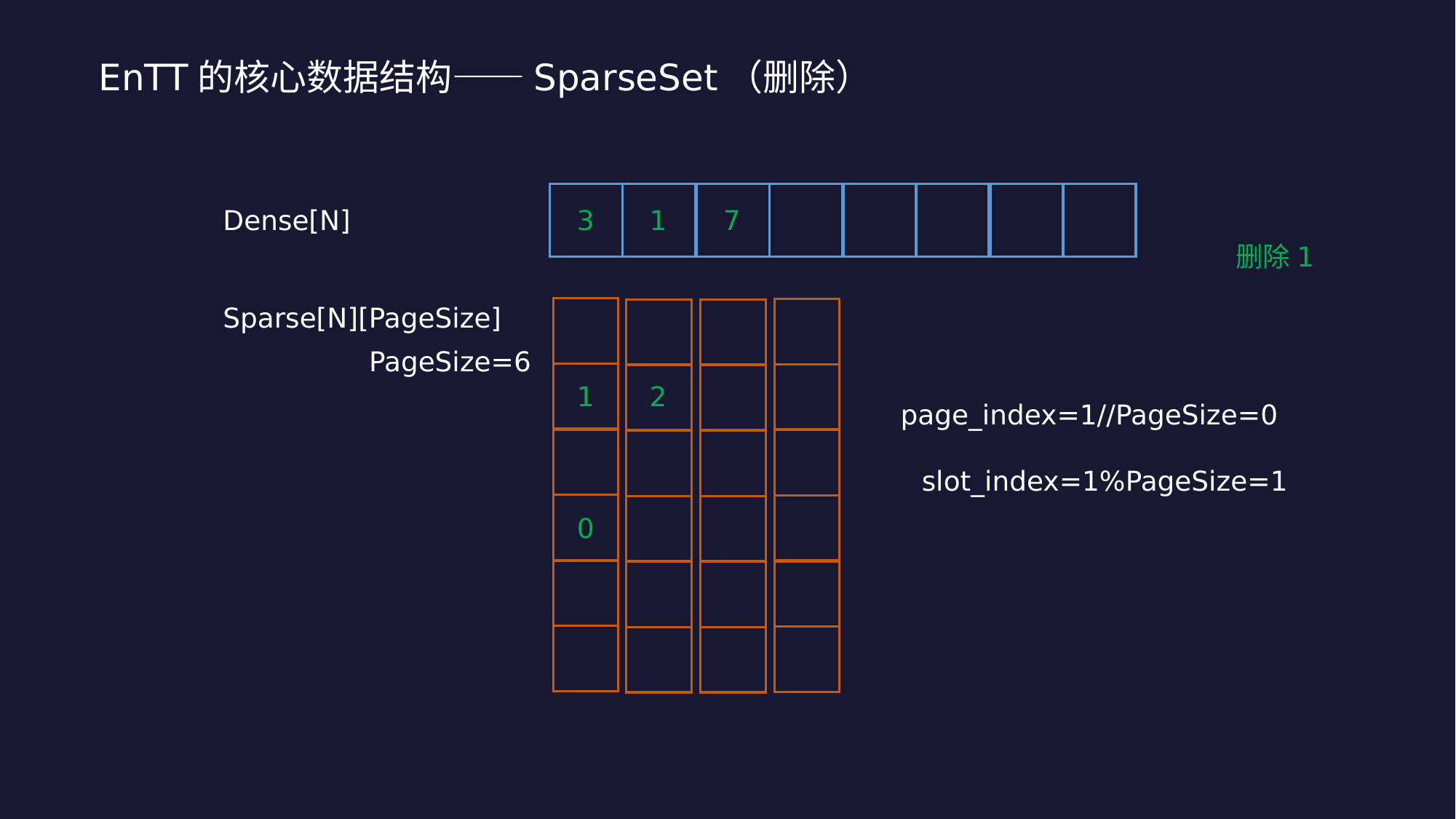

EnTT的核心数据结构——SparseSet（删除）

Dense[N]
3
1
7
删除1
Sparse[N][PageSize]

PageSize=6
1
2
page_index=1//PageSize=0
slot_index=1%PageSize=1
0